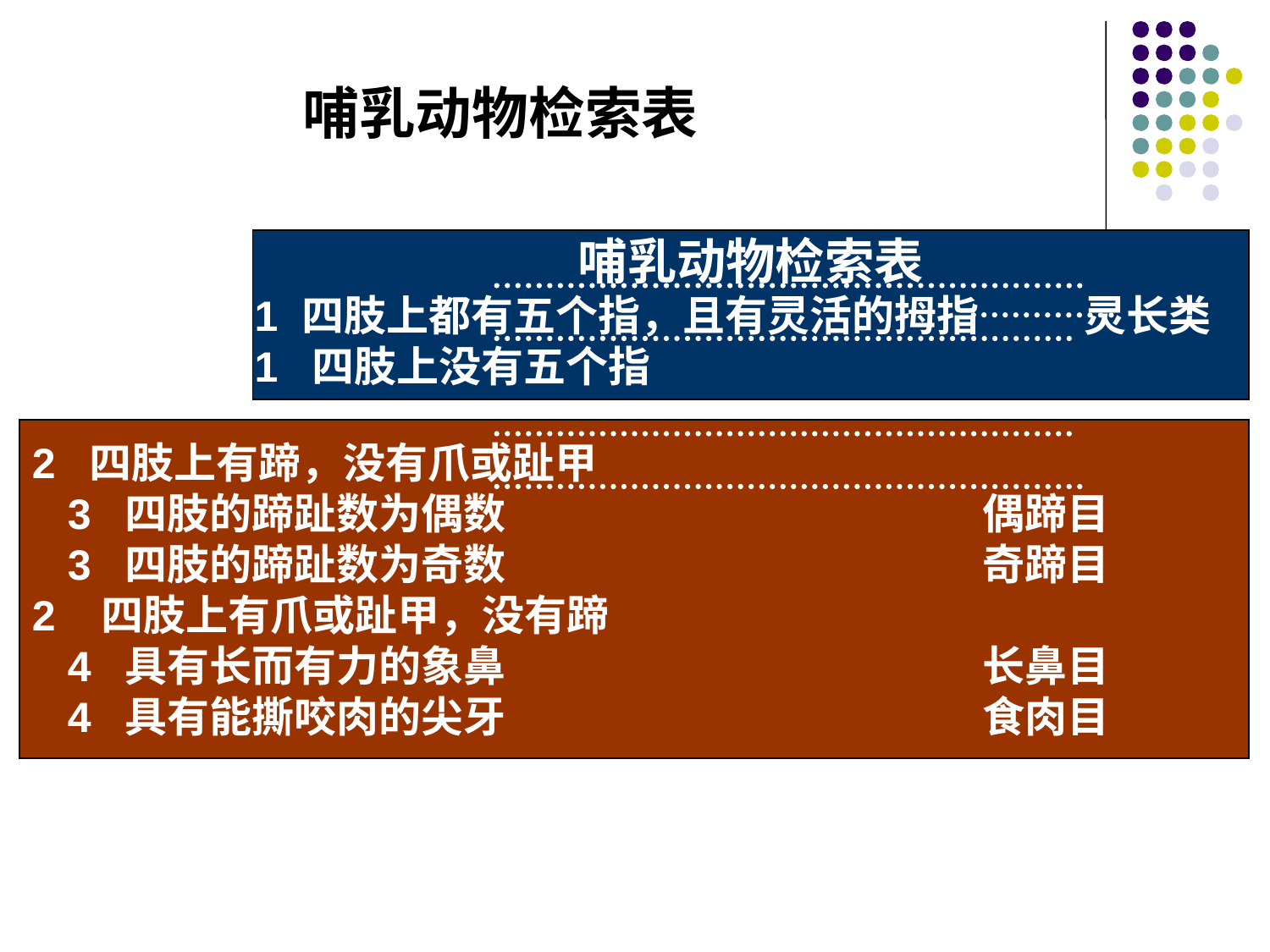

哺乳动物检索表
哺乳动物检索表

尝试鉴别生物
四肢上都有五个指，且有灵活的拇指           灵长类
1  四肢上没有五个指

2  四肢上有蹄，没有爪或趾甲
   3  四肢的蹄趾数为偶数                                                  偶蹄目
   3  四肢的蹄趾数为奇数                                                  奇蹄目
2   四肢上有爪或趾甲，没有蹄
   4  具有长而有力的象鼻                                                  长鼻目
   4  具有能撕咬肉的尖牙                                                  食肉目